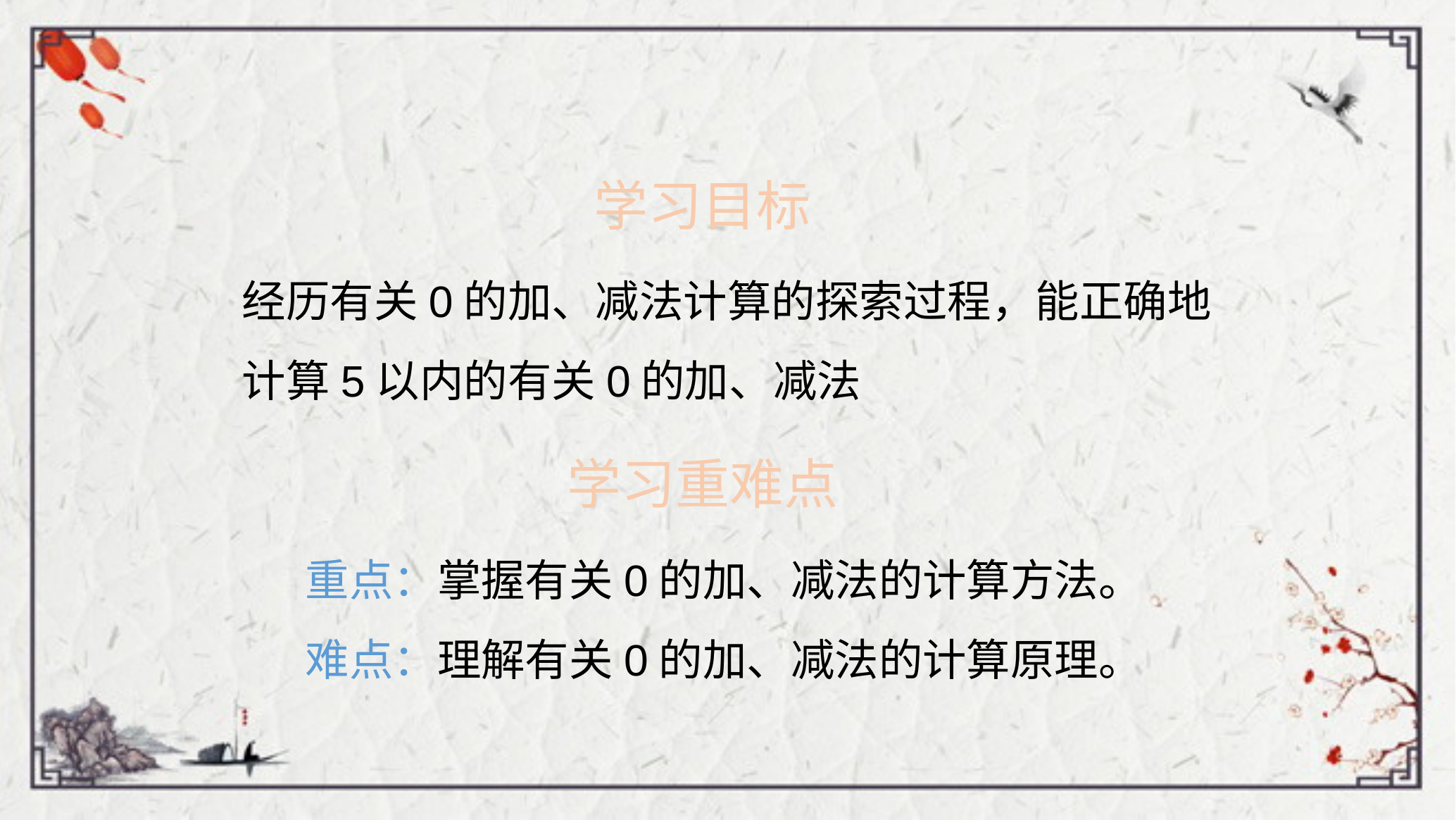

学习目标
经历有关0的加、减法计算的探索过程，能正确地计算5以内的有关0的加、减法
学习重难点
重点：掌握有关0的加、减法的计算方法。
难点：理解有关0的加、减法的计算原理。